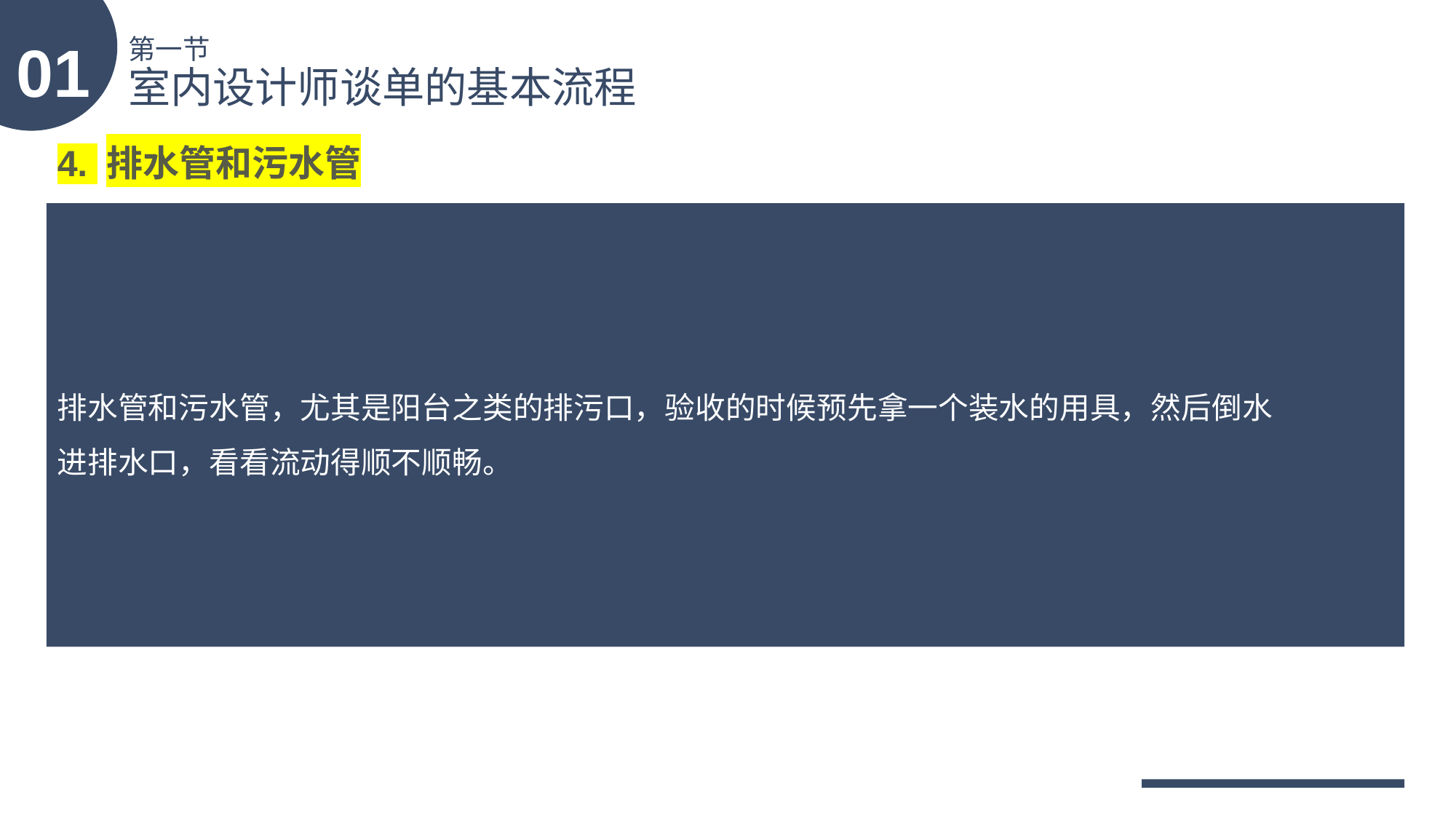

01
第一节
室内设计师谈单的基本流程
4. 排水管和污水管
排水管和污水管，尤其是阳台之类的排污口，验收的时候预先拿一个装水的用具，然后倒水
进排水口，看看流动得顺不顺畅。